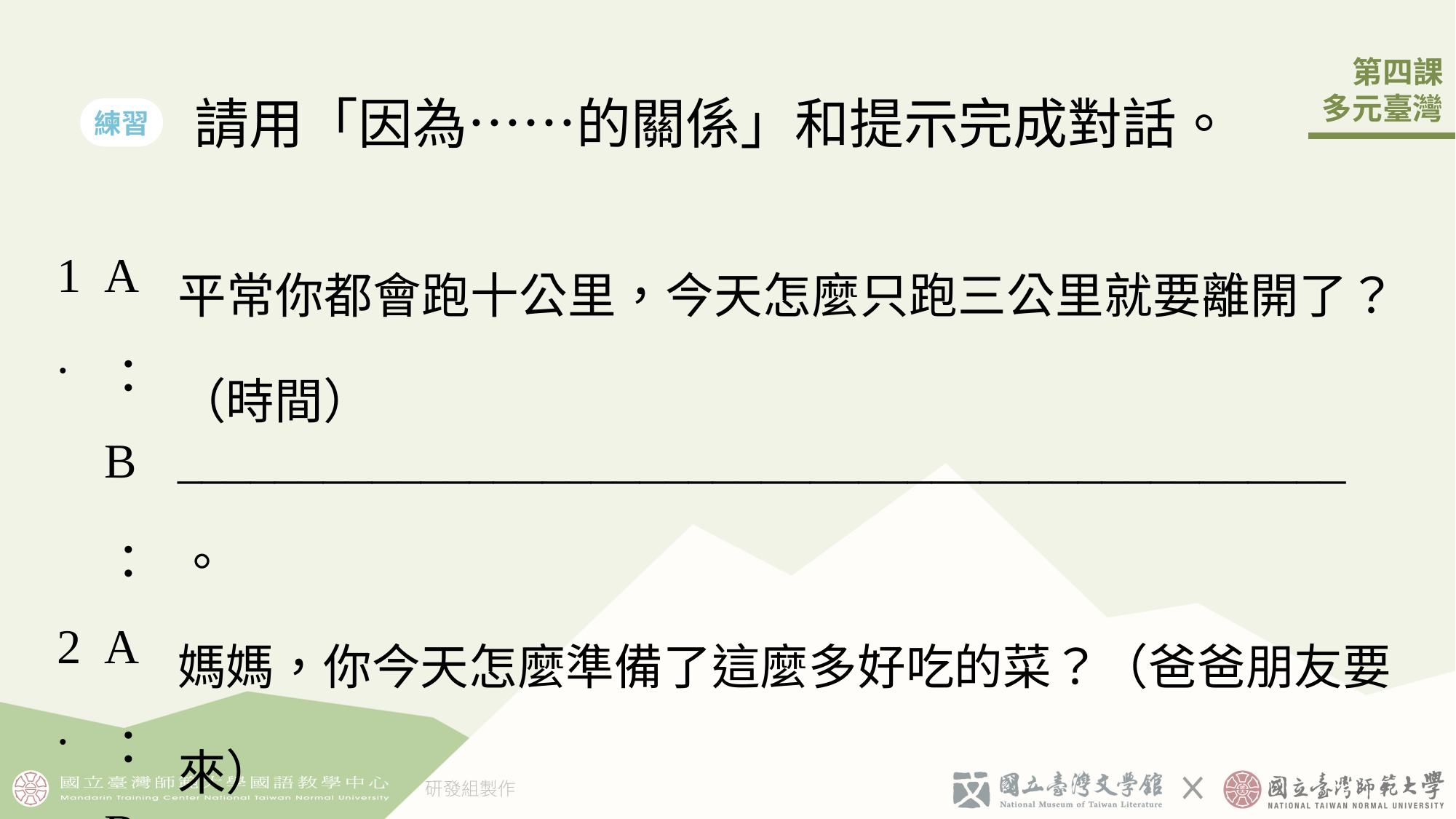

請用「因為……的關係」和提示完成對話。
練習
| 1. | A： | 平常你都會跑十公里，今天怎麼只跑三公里就要離開了？（時間） |
| --- | --- | --- |
|  | B： | \_\_\_\_\_\_\_\_\_\_\_\_\_\_\_\_\_\_\_\_\_\_\_\_\_\_\_\_\_\_\_\_\_\_\_\_\_\_\_\_\_\_\_\_\_\_\_\_。 |
| 2. | A： | 媽媽󠇡，你今天怎麼準備了這麼多好吃的菜？（爸爸󠇡朋友要來） |
|  | B： | \_\_\_\_\_\_\_\_\_\_\_\_\_\_\_\_\_\_\_\_\_\_\_\_\_\_\_\_\_\_\_\_\_\_\_\_\_\_\_\_\_\_\_\_\_\_\_\_。 |